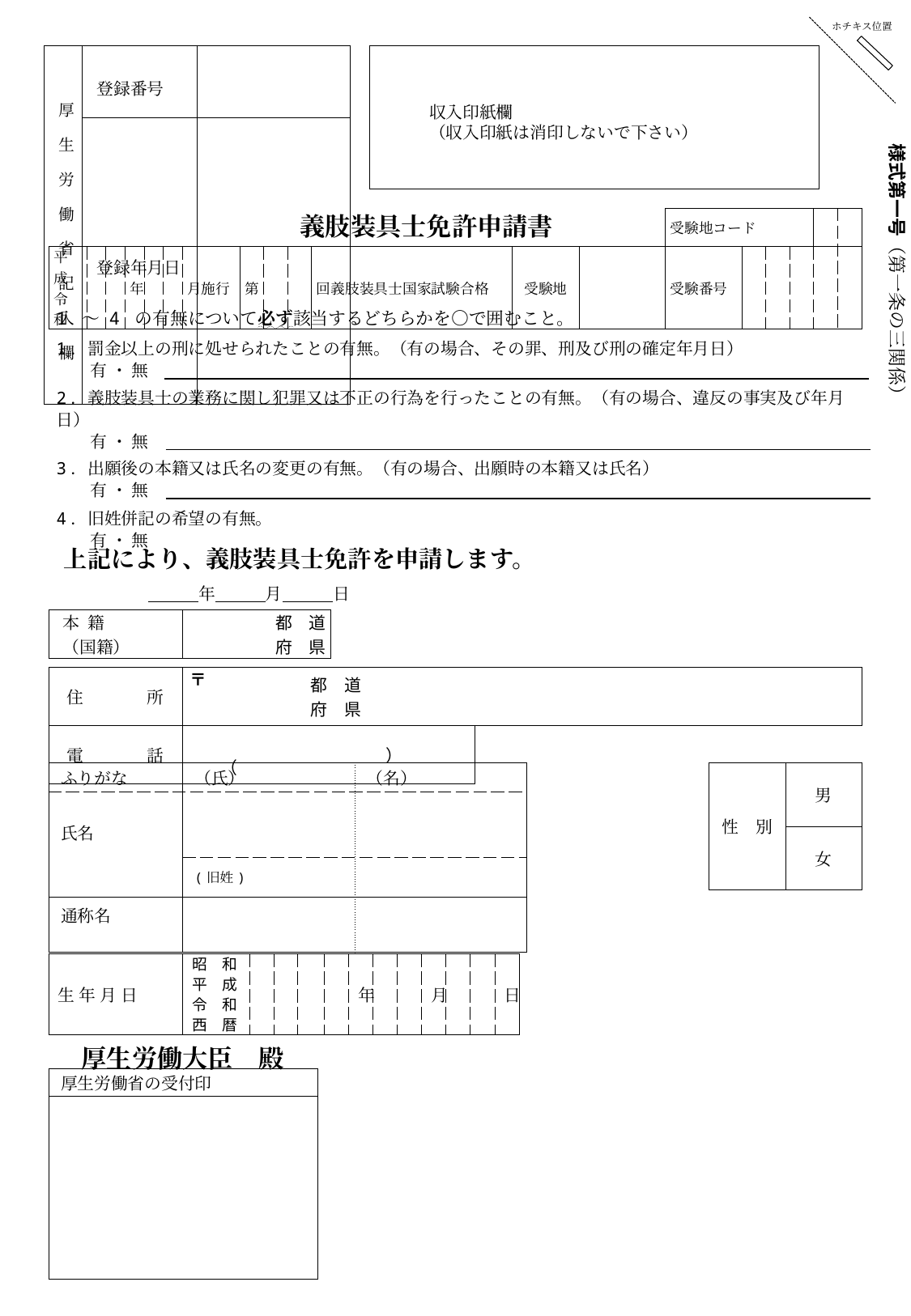

ホチキス位置
| 厚生労働省記入欄 | 登録番号 |  |
| --- | --- | --- |
|  | 登録年月日 |  |
|  |
| --- |

収入印紙欄
（収入印紙は消印しないで下さい）
様式第一号（第一条の三関係）
義肢装具士免許申請書
|  |  |  |  |  |  |  |  |  |  |  |  |  | 受験地コード |  |  |  |  |  |
| --- | --- | --- | --- | --- | --- | --- | --- | --- | --- | --- | --- | --- | --- | --- | --- | --- | --- | --- |
| 平成 令和 |  |  | 年 |  |  | 月施行 | 第 |  |  | 回義肢装具士国家試験合格 | 受験地 |  | 受験番号 |  |  |  |  |  |
| 1 ～ 4 の有無について必ず該当するどちらかを○で囲むこと。 1．罰金以上の刑に処せられたことの有無。（有の場合、その罪、刑及び刑の確定年月日） 　　有 ・ 無　・・・・・・・・・・・・・・・・・・・・・・・・・・・・・・・・・・・・・・・・ |
| --- |
| 2．義肢装具士の業務に関し犯罪又は不正の行為を行ったことの有無。（有の場合、違反の事実及び年月日） 　　有 ・ 無　・・・・・・・・・・・・・・・・・・・・・・・・・・・・・・・・・・・・・・・・ |
| 3．出願後の本籍又は氏名の変更の有無。（有の場合、出願時の本籍又は氏名） 　　有 ・ 無　　・・・・・・・・・・・・・・・・・・・・・・・・・・・・・・・・・・・・・・・ |
| 4．旧姓併記の希望の有無。 　　有 ・ 無 |
  上記により、義肢装具士免許を申請します。
　　　　　　　　　　年　　　月　　　日
| 本 籍 （国籍） |  | 都　道 府　県 |
| --- | --- | --- |
〒
| 住 　　　所 |  | 都　道 府　県 |  |
| --- | --- | --- | --- |
| 電 　　　話 | （ | ） |  |
| 性　別 | 男 |
| --- | --- |
|  | 女 |
| ふりがな | （氏） | （名） |  |
| --- | --- | --- | --- |
| 氏名 |  |  |  |
|  | (旧姓) |  |  |
| 通称名 |  |  |  |
| 生 年 月 日 | 昭　和 平　成 令　和西　暦 |  |  |  |  | 年 |  |  | 月 |  |  | 日 |
| --- | --- | --- | --- | --- | --- | --- | --- | --- | --- | --- | --- | --- |
　厚生労働大臣　殿
| 厚生労働省の受付印 |
| --- |
|  |